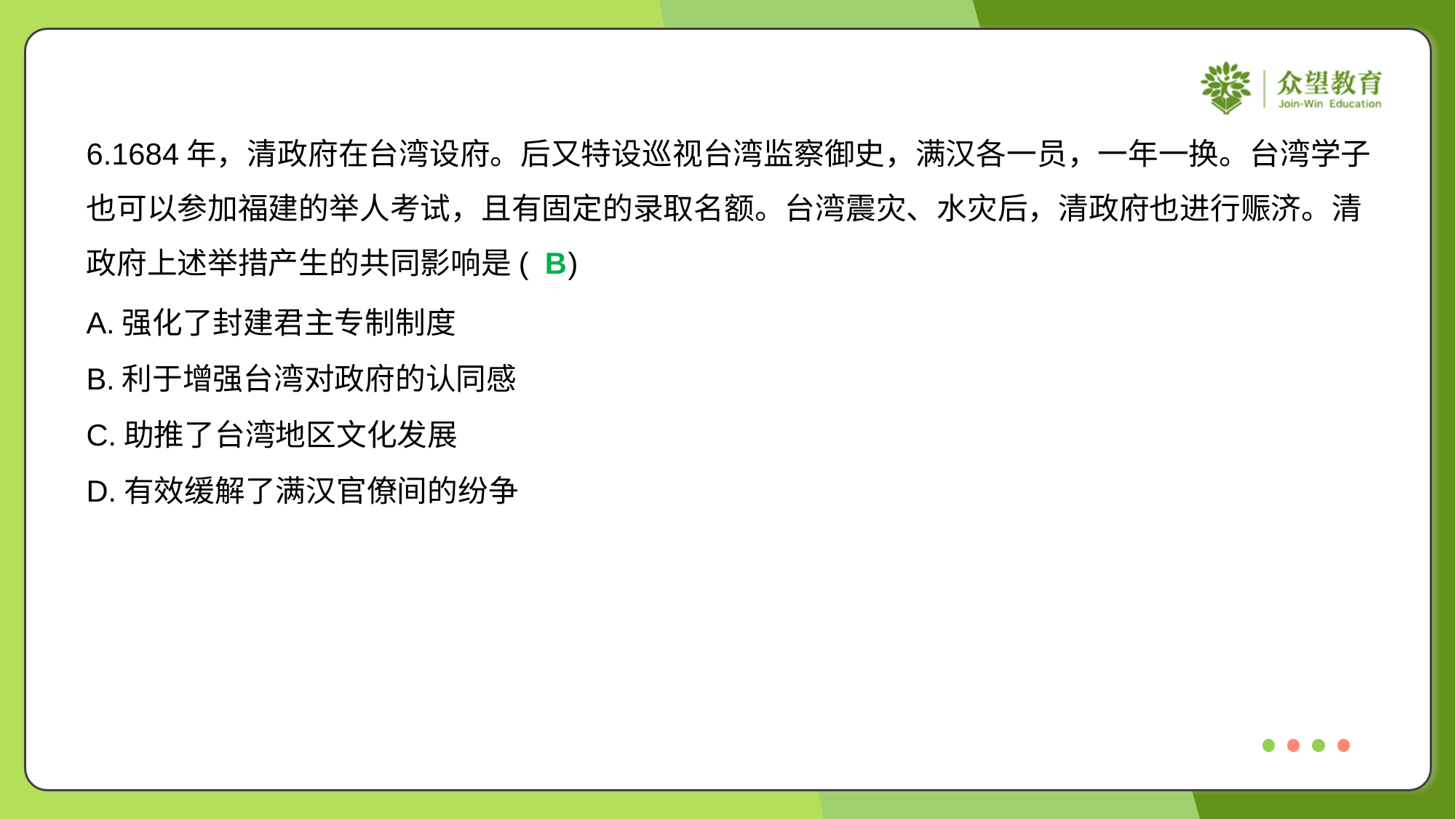

6.1684年，清政府在台湾设府。后又特设巡视台湾监察御史，满汉各一员，一年一换。台湾学子
也可以参加福建的举人考试，且有固定的录取名额。台湾震灾、水灾后，清政府也进行赈济。清
政府上述举措产生的共同影响是(     )
B
A.强化了封建君主专制制度
B.利于增强台湾对政府的认同感
C.助推了台湾地区文化发展
D.有效缓解了满汉官僚间的纷争